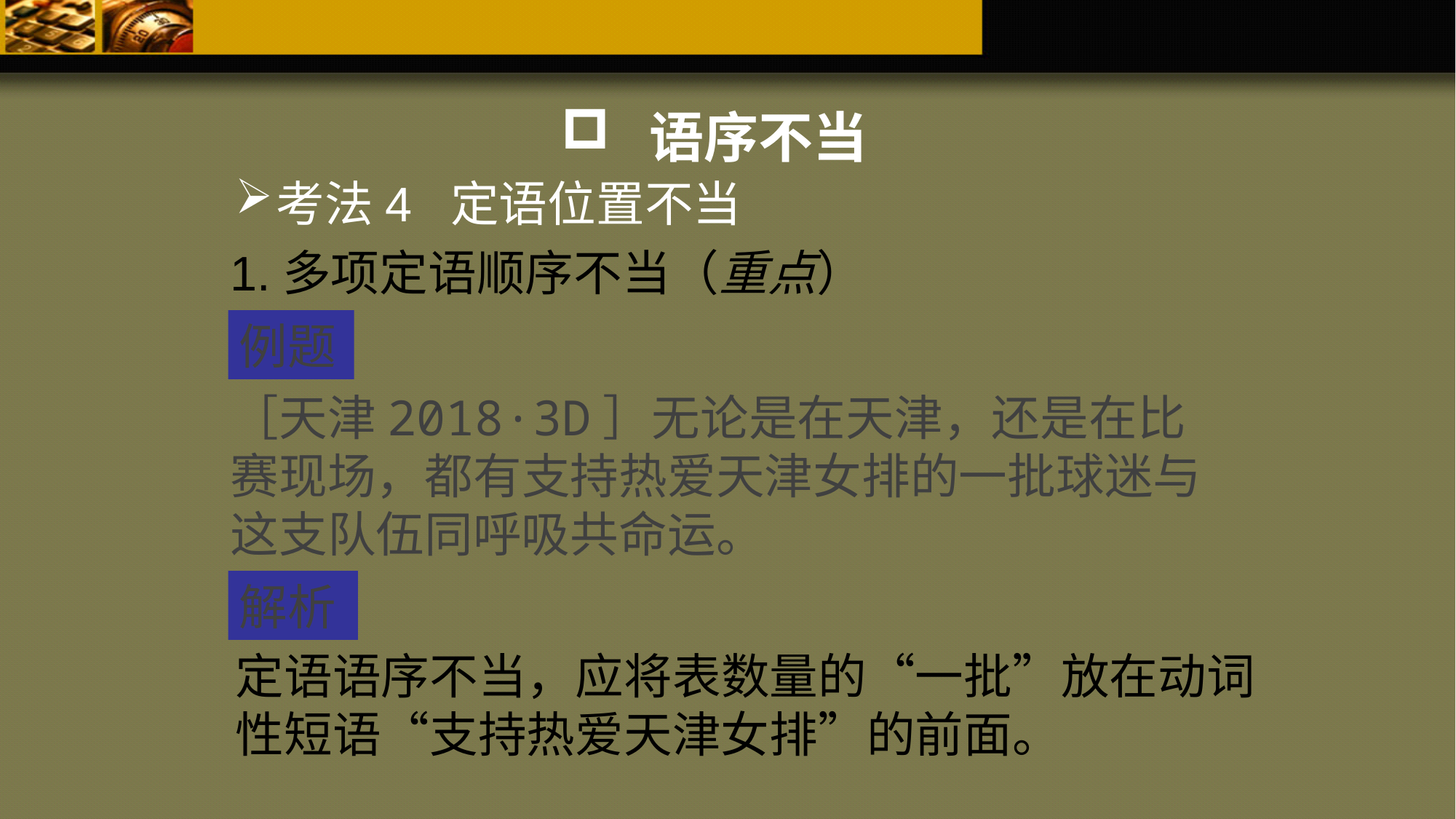

语序不当
考法4  定语位置不当
1.多项定语顺序不当（重点）
例题
［天津2018·3D］无论是在天津，还是在比赛现场，都有支持热爱天津女排的一批球迷与这支队伍同呼吸共命运。
解析
定语语序不当，应将表数量的“一批”放在动词性短语“支持热爱天津女排”的前面。